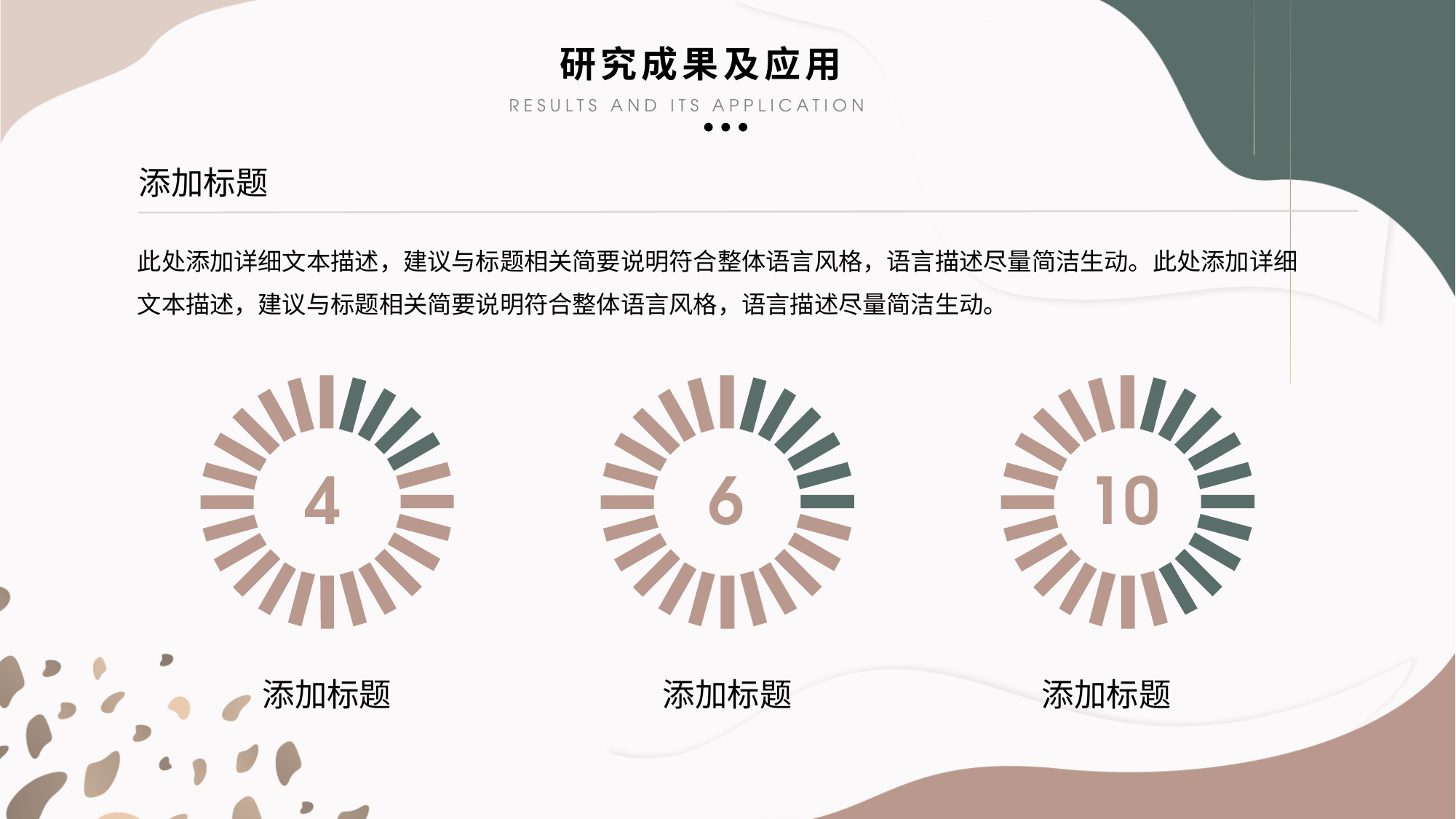

研究成果及应用
RESULTS AND ITS APPLICATION

添加标题

此处添加详细文本描述，建议与标题相关简要说明符合整体语言风格，语言描述尽量简洁生动。此处添加详细文本描述，建议与标题相关简要说明符合整体语言风格，语言描述尽量简洁生动。

4
6
10

添加标题
添加标题
添加标题